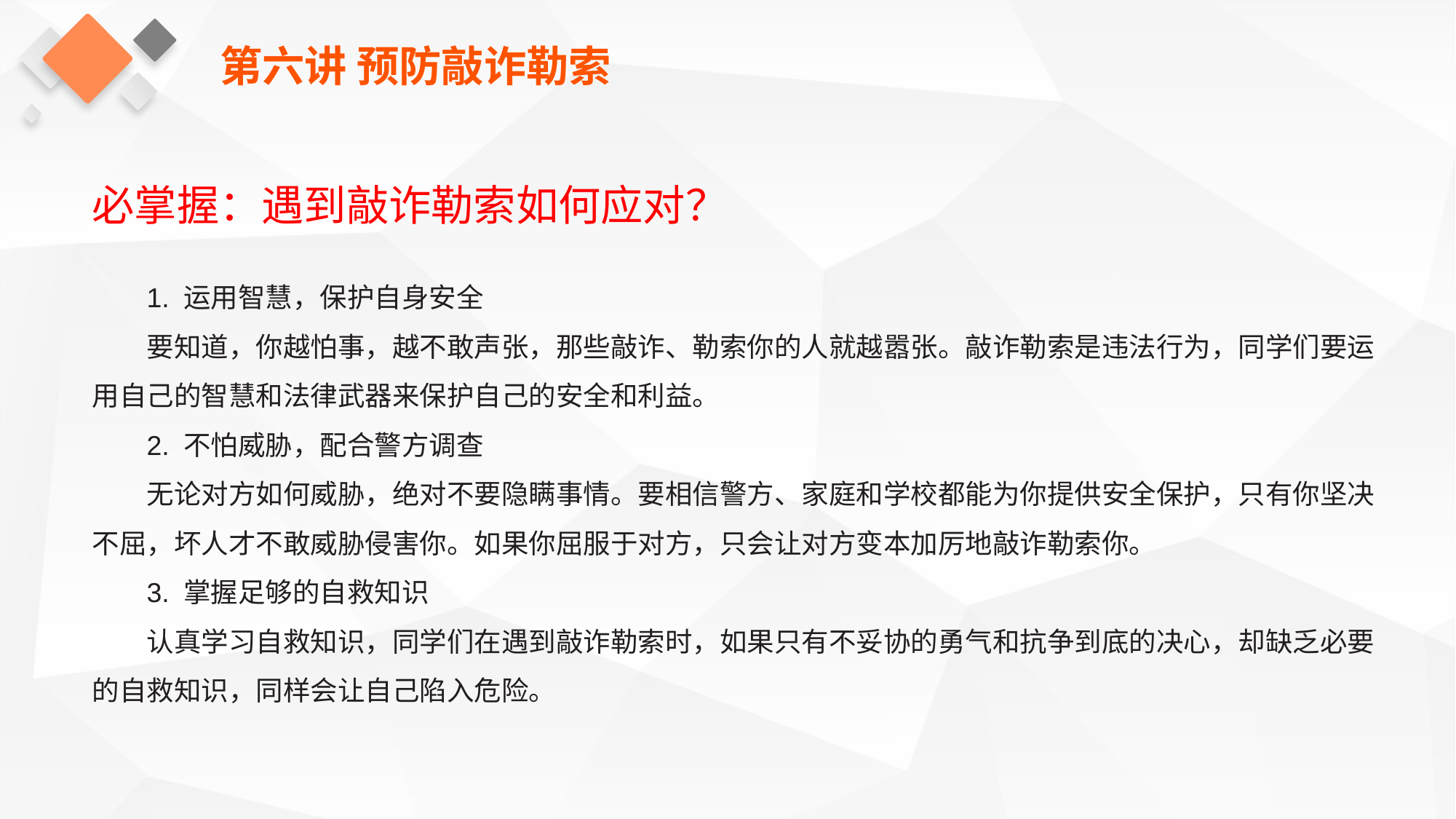

第六讲 预防敲诈勒索
必掌握：遇到敲诈勒索如何应对？
1. 运用智慧，保护自身安全
要知道，你越怕事，越不敢声张，那些敲诈、勒索你的人就越嚣张。敲诈勒索是违法行为，同学们要运用自己的智慧和法律武器来保护自己的安全和利益。
2. 不怕威胁，配合警方调查
无论对方如何威胁，绝对不要隐瞒事情。要相信警方、家庭和学校都能为你提供安全保护，只有你坚决不屈，坏人才不敢威胁侵害你。如果你屈服于对方，只会让对方变本加厉地敲诈勒索你。
3. 掌握足够的自救知识
认真学习自救知识，同学们在遇到敲诈勒索时，如果只有不妥协的勇气和抗争到底的决心，却缺乏必要的自救知识，同样会让自己陷入危险。